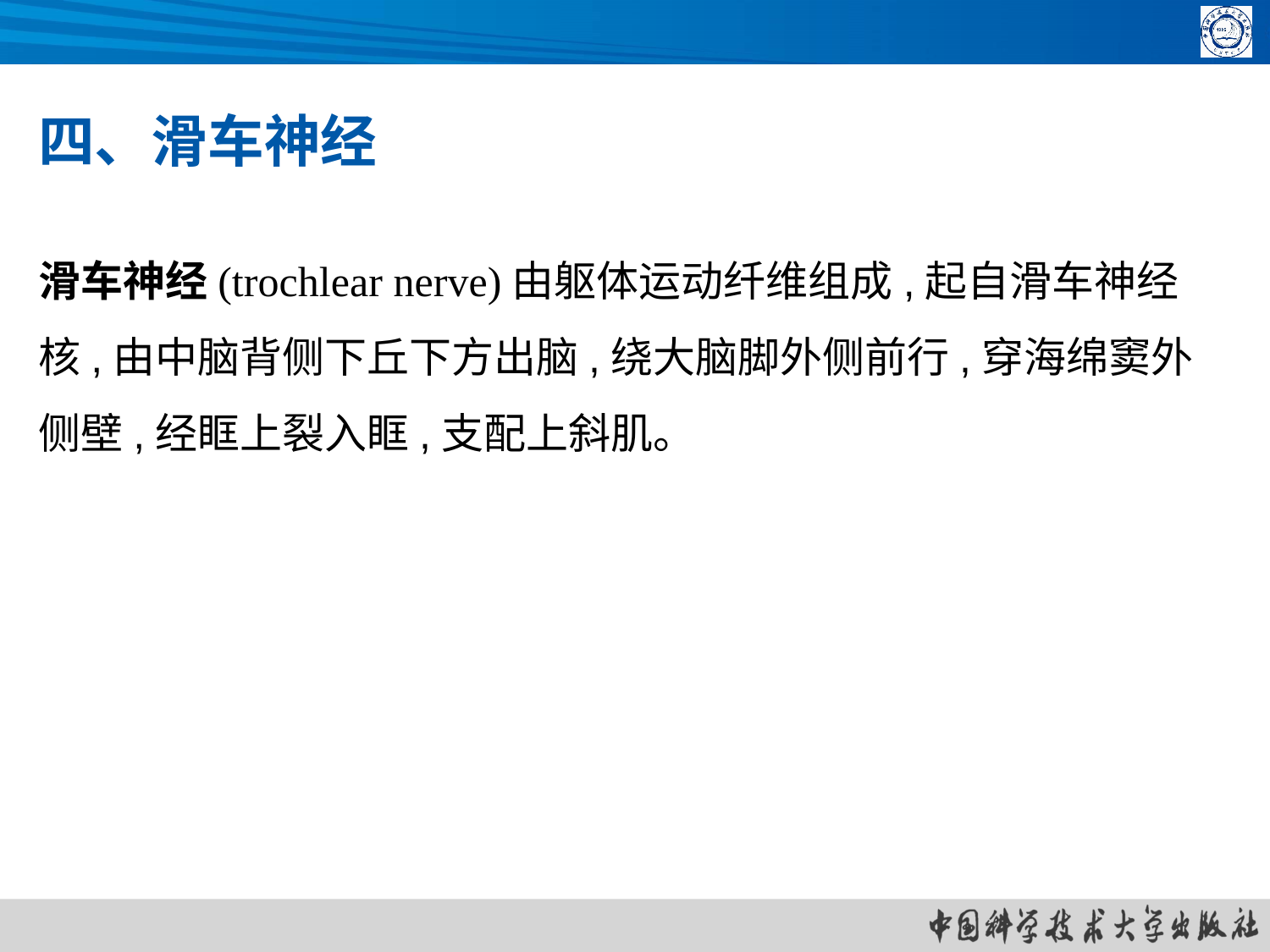

四、滑车神经
滑车神经(trochlear nerve)由躯体运动纤维组成,起自滑车神经核,由中脑背侧下丘下方出脑,绕大脑脚外侧前行,穿海绵窦外侧壁,经眶上裂入眶,支配上斜肌。